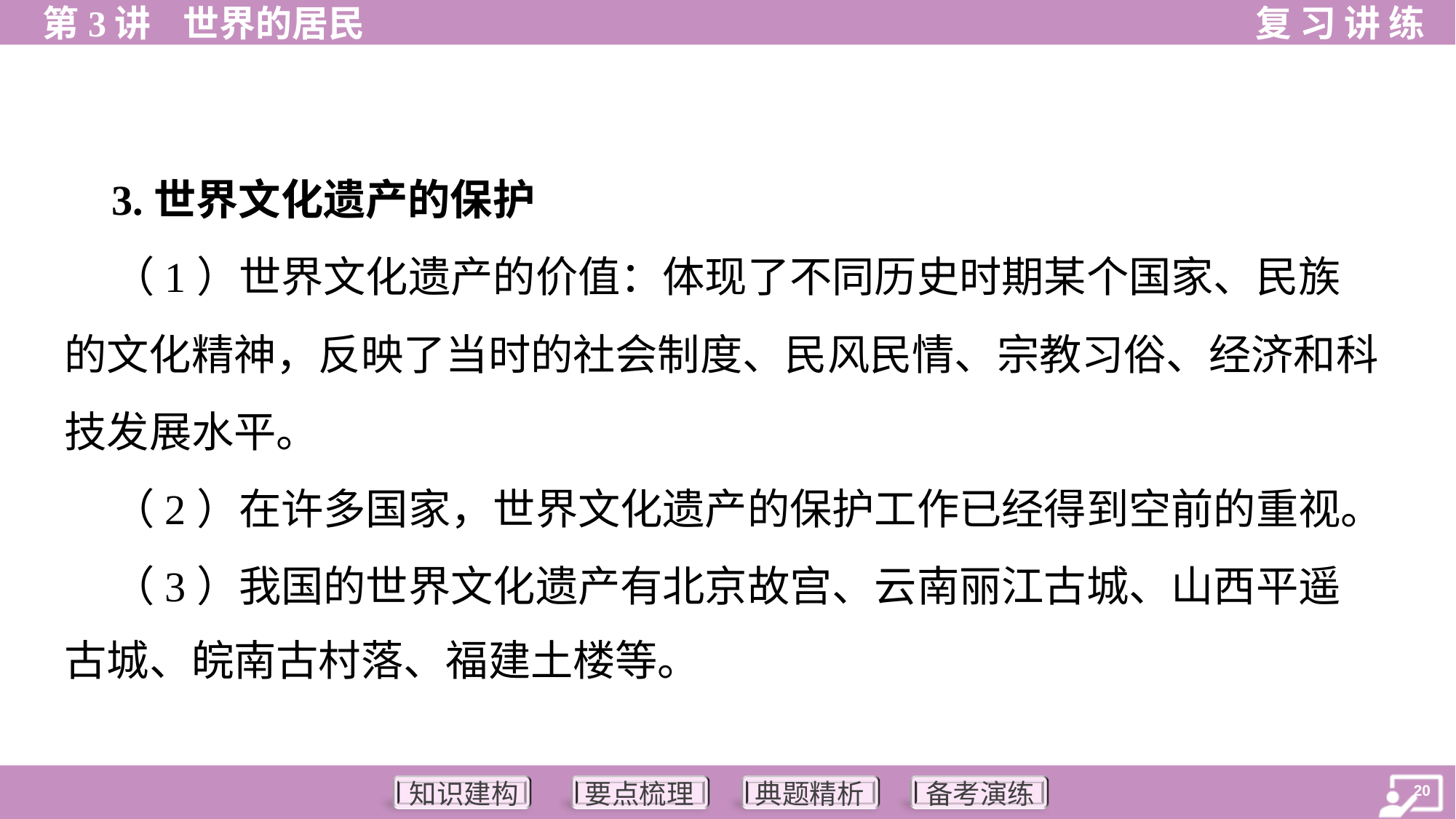

3.世界文化遗产的保护
    （1）世界文化遗产的价值：体现了不同历史时期某个国家、民族
的文化精神，反映了当时的社会制度、民风民情、宗教习俗、经济和科
技发展水平。
    （2）在许多国家，世界文化遗产的保护工作已经得到空前的重视。
    （3）我国的世界文化遗产有北京故宫、云南丽江古城、山西平遥
古城、皖南古村落、福建土楼等。